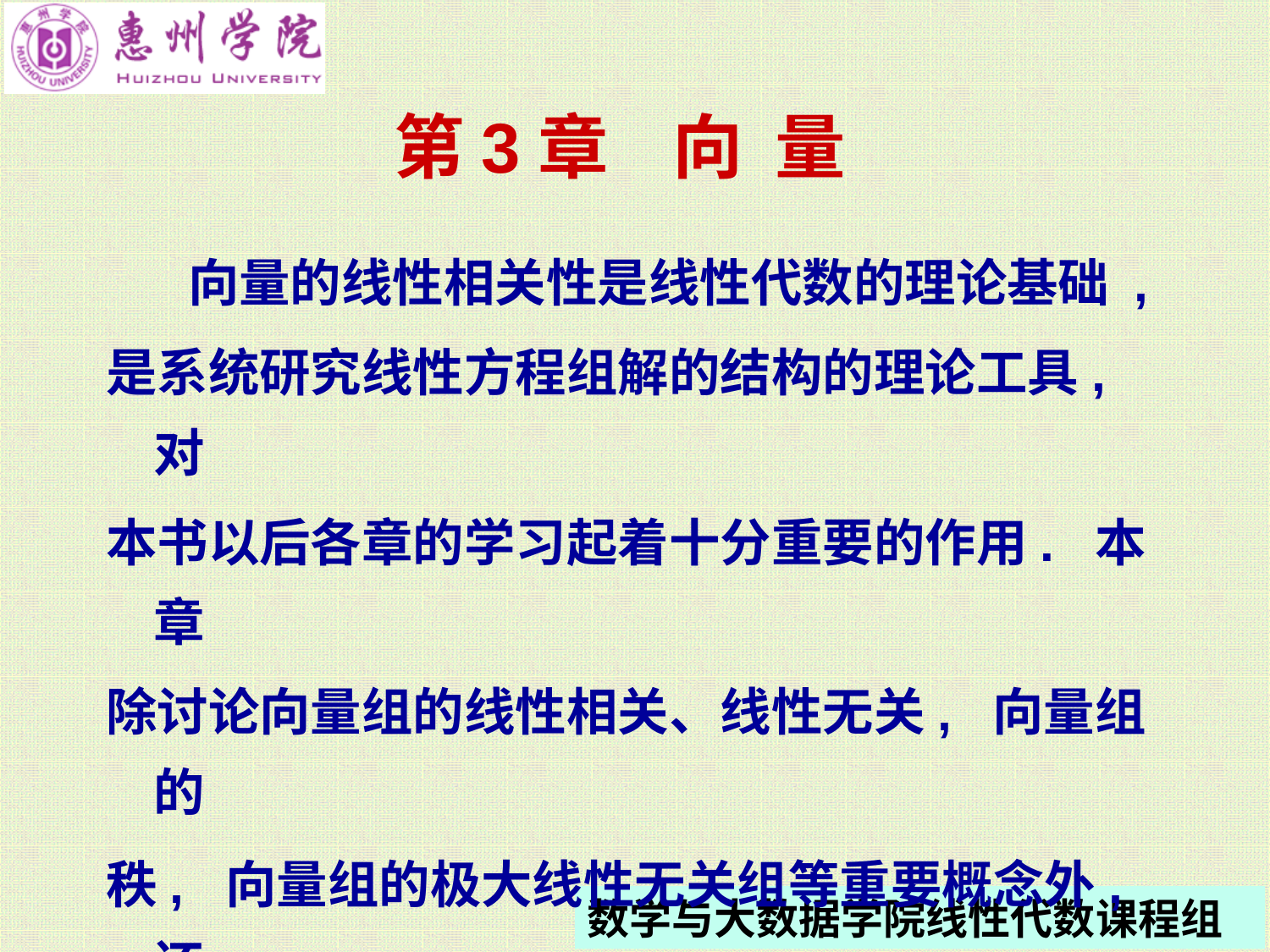

# 第3章    向  量
      向量的线性相关性是线性代数的理论基础 ,
是系统研究线性方程组解的结构的理论工具,  对
本书以后各章的学习起着十分重要的作用.  本章
除讨论向量组的线性相关、线性无关,  向量组的
秩,  向量组的极大线性无关组等重要概念外,  还
将介绍和探究一些重要的理论和方法.